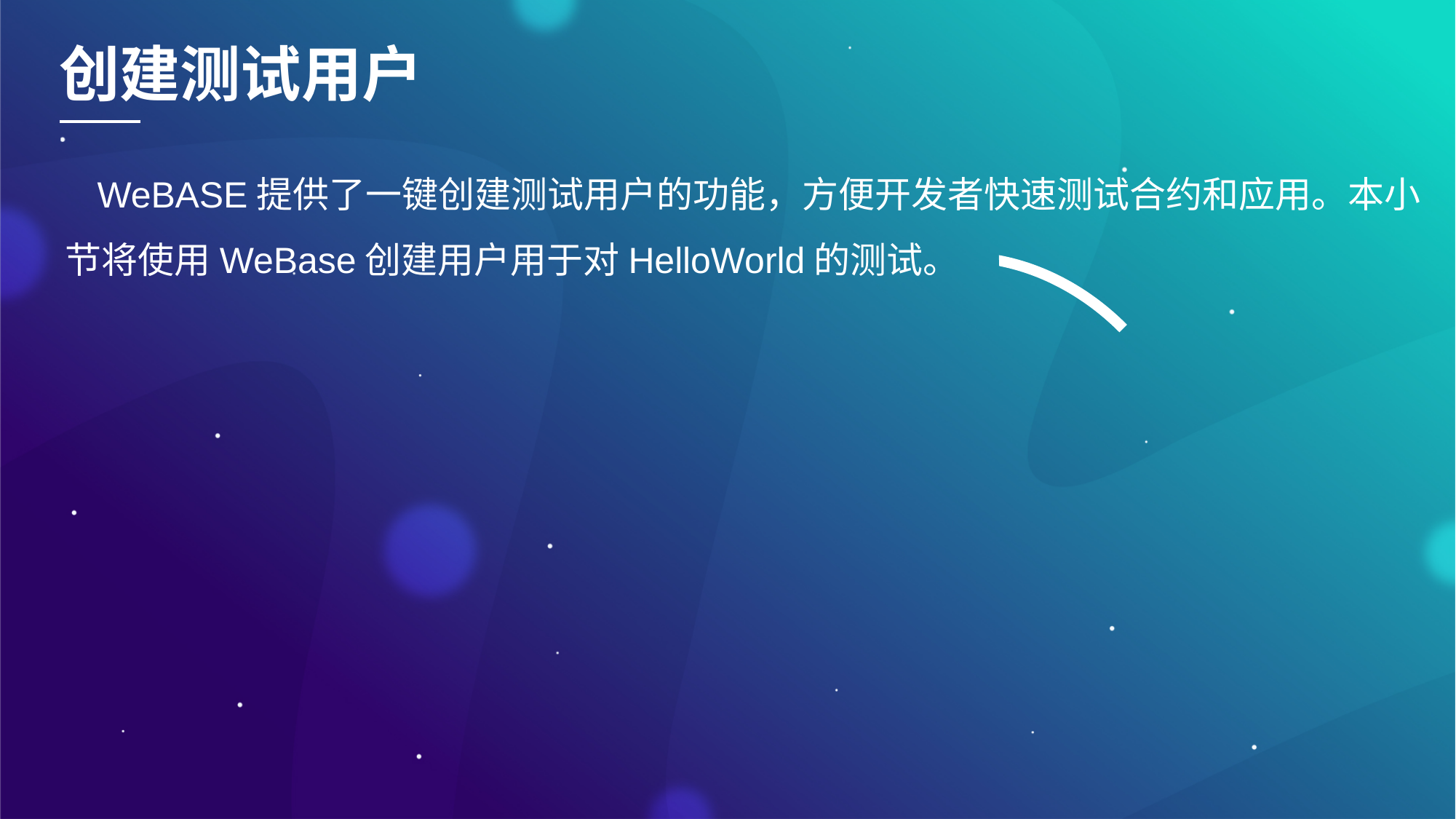

创建测试用户
WeBASE提供了一键创建测试用户的功能，方便开发者快速测试合约和应用。本小节将使用WeBase创建用户用于对HelloWorld的测试。